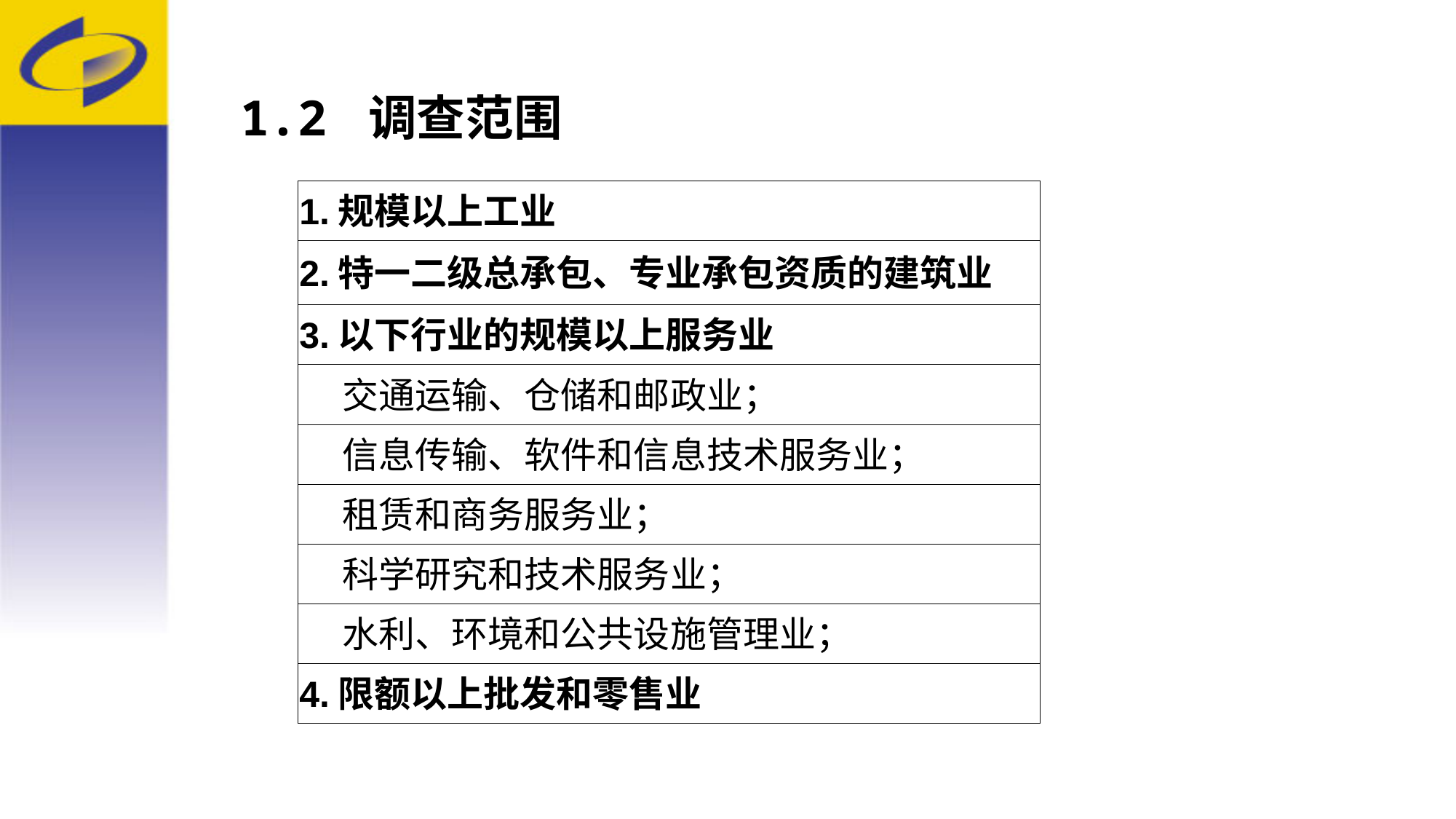

1.2 调查范围
| 1.规模以上工业 |
| --- |
| 2.特一二级总承包、专业承包资质的建筑业 |
| 3.以下行业的规模以上服务业 |
| 交通运输、仓储和邮政业； |
| 信息传输、软件和信息技术服务业； |
| 租赁和商务服务业； |
| 科学研究和技术服务业； |
| 水利、环境和公共设施管理业； |
| 4.限额以上批发和零售业 |
5